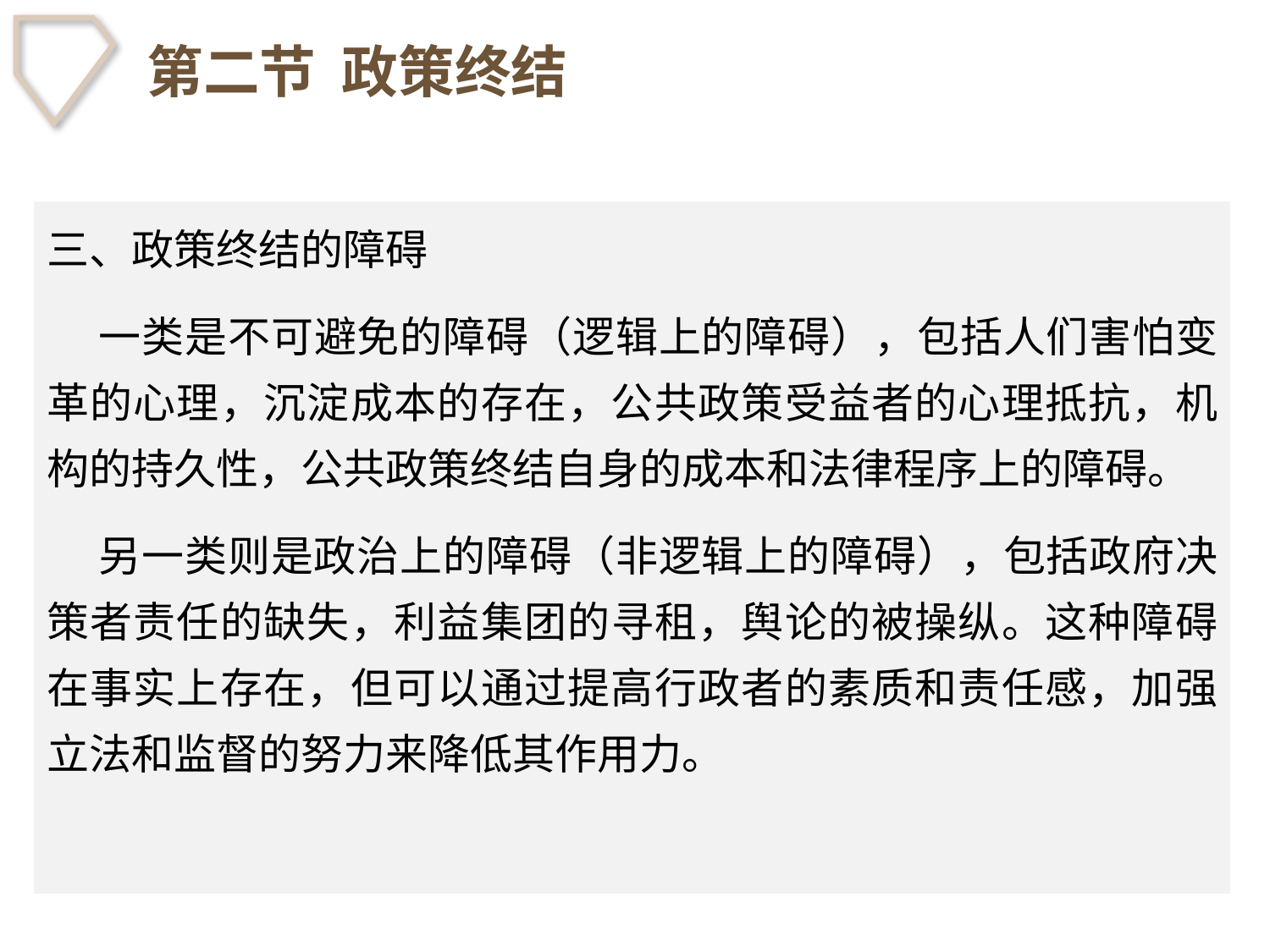

# 第二节  政策终结
三、政策终结的障碍
    一类是不可避免的障碍（逻辑上的障碍），包括人们害怕变革的心理，沉淀成本的存在，公共政策受益者的心理抵抗，机构的持久性，公共政策终结自身的成本和法律程序上的障碍。
    另一类则是政治上的障碍（非逻辑上的障碍），包括政府决策者责任的缺失，利益集团的寻租，舆论的被操纵。这种障碍在事实上存在，但可以通过提高行政者的素质和责任感，加强立法和监督的努力来降低其作用力。